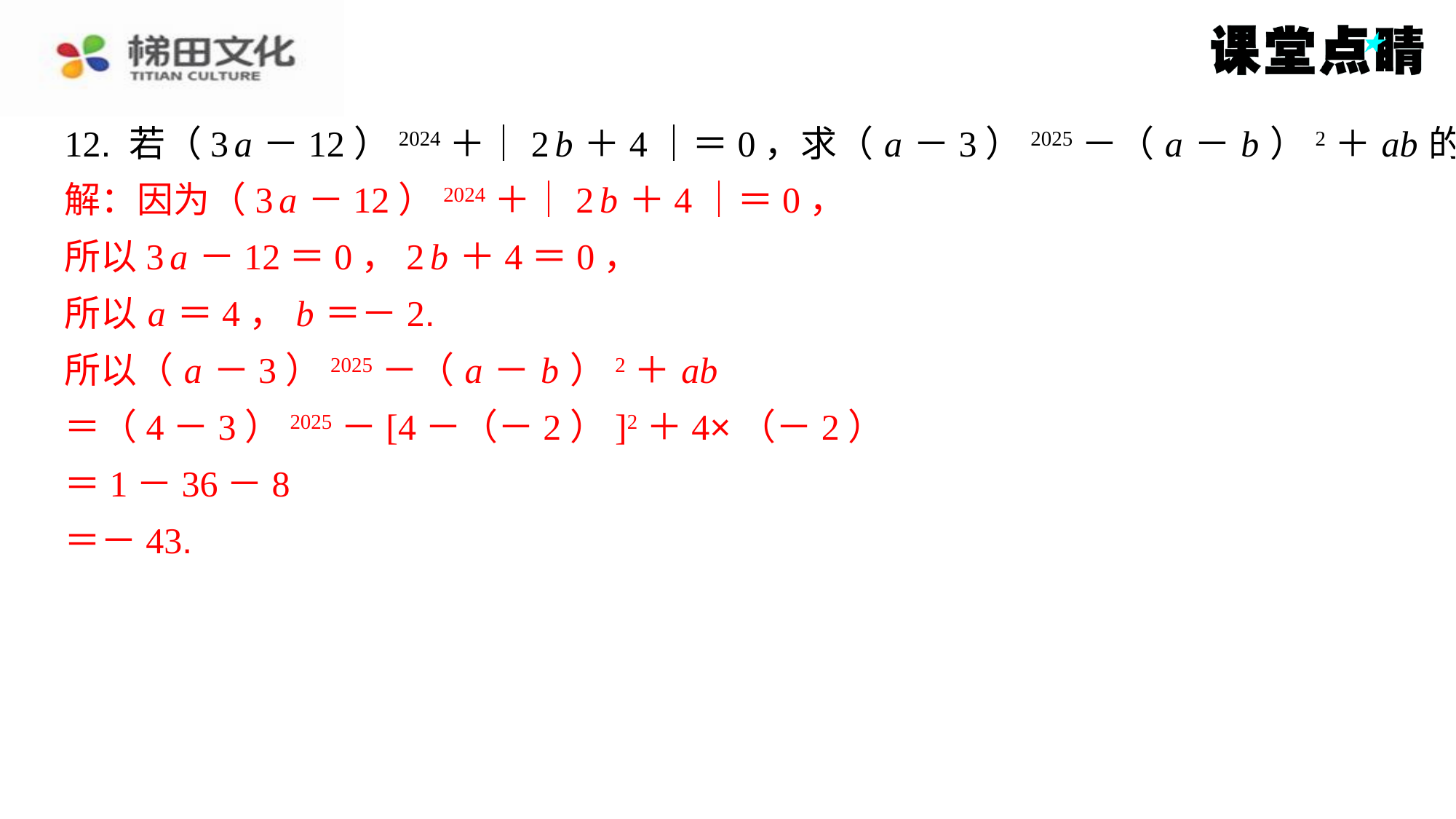

12. 若（3 a －12）2024＋｜2 b ＋4｜＝0，求（ a －3）2025－（ a － b ）2＋ ab 的值.
解：因为（3 a －12）2024＋｜2 b ＋4｜＝0，
所以3 a －12＝0，2 b ＋4＝0，
所以 a ＝4， b ＝－2.
所以（ a －3）2025－（ a － b ）2＋ ab
＝（4－3）2025－[4－（－2）]2＋4×（－2）
＝1－36－8
＝－43.
解：因为（3 a －12）2024＋｜2 b ＋4｜＝0，
所以3 a －12＝0，2 b ＋4＝0，
所以 a ＝4， b ＝－2.
所以（ a －3）2025－（ a － b ）2＋ ab
＝（4－3）2025－[4－（－2）]2＋4×（－2）
＝1－36－8
＝－43.